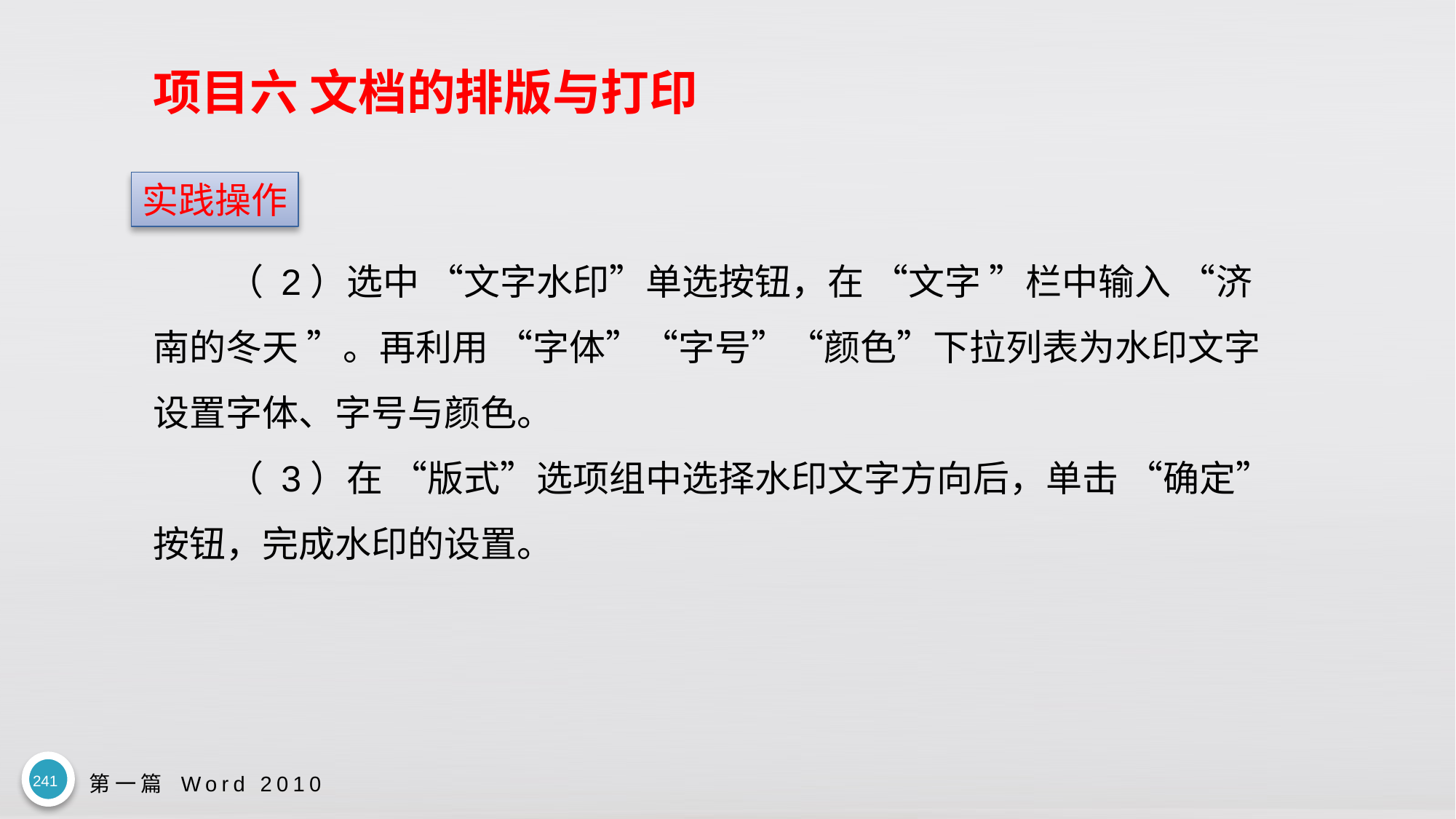

# 项目六 文档的排版与打印
实践操作
（ 2）选中 “文字水印”单选按钮，在 “文字 ”栏中输入 “济南的冬天 ”。再利用 “字体”“字号”“颜色”下拉列表为水印文字设置字体、字号与颜色。
（ 3）在 “版式”选项组中选择水印文字方向后，单击 “确定”按钮，完成水印的设置。
241